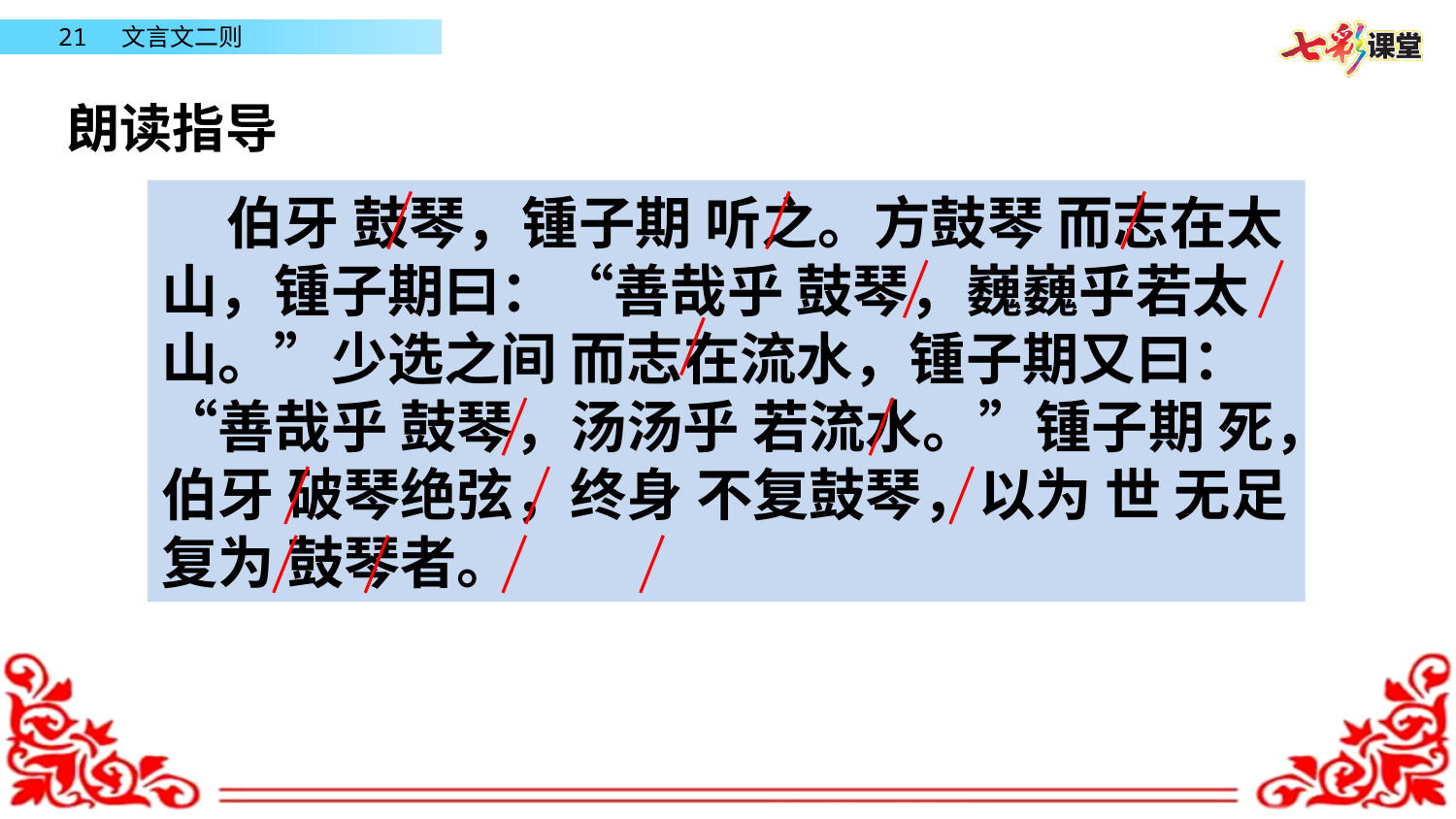

朗读指导
    伯牙 鼓琴，锺子期 听之。方鼓琴 而志在太山，锺子期曰：“善哉乎 鼓琴，巍巍乎若太山。”少选之间 而志在流水，锺子期又曰：“善哉乎 鼓琴，汤汤乎 若流水。”锺子期 死，伯牙 破琴绝弦，终身 不复鼓琴，以为 世 无足 复为 鼓琴者。